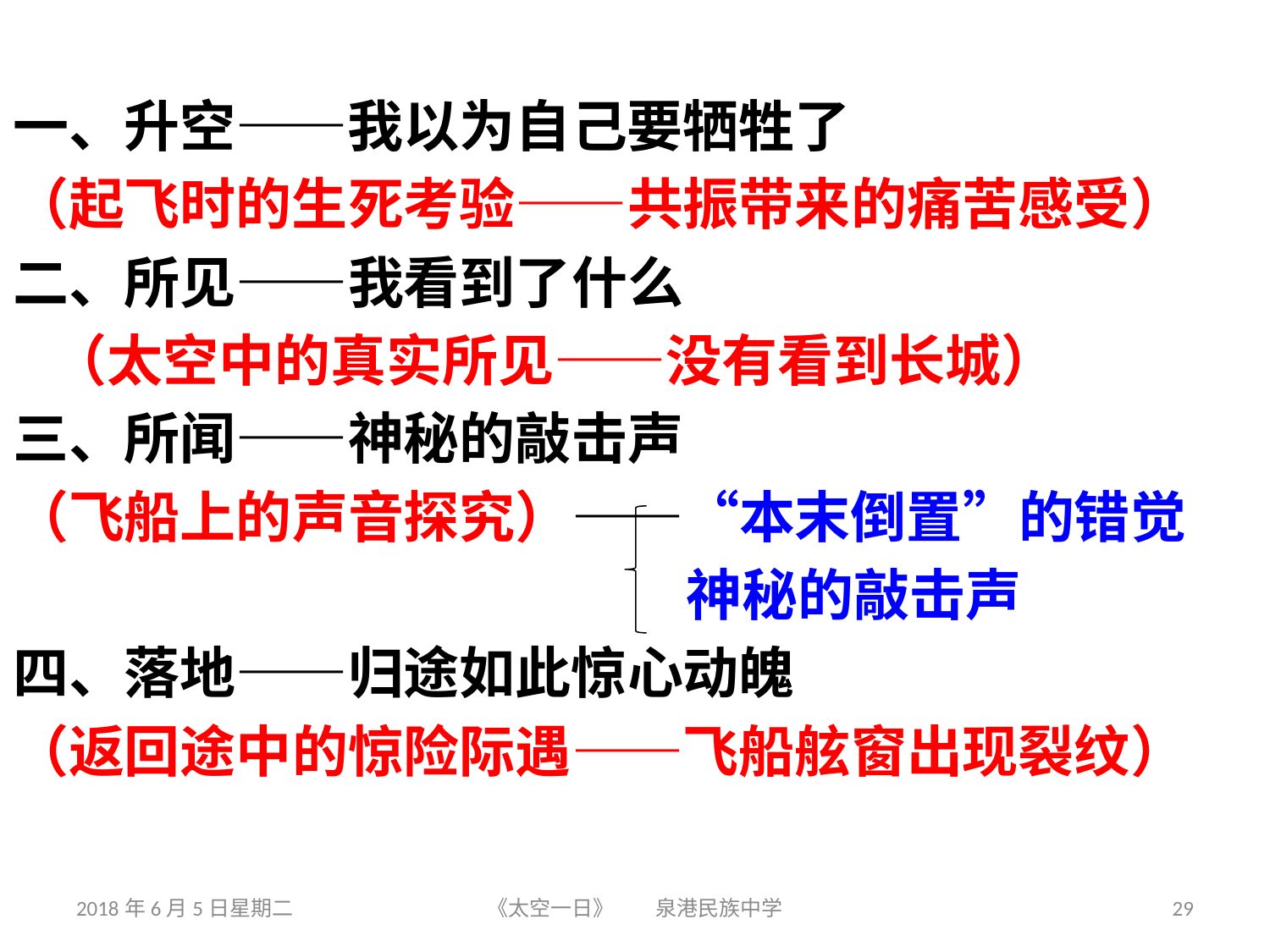

一、升空——我以为自己要牺牲了
（起飞时的生死考验——共振带来的痛苦感受）
二、所见——我看到了什么
  （太空中的真实所见——没有看到长城）
三、所闻——神秘的敲击声
（飞船上的声音探究）——“本末倒置”的错觉
                                                    神秘的敲击声
四、落地——归途如此惊心动魄
（返回途中的惊险际遇——飞船舷窗出现裂纹）

2018年6月5日星期二
《太空一日》         泉港民族中学
29